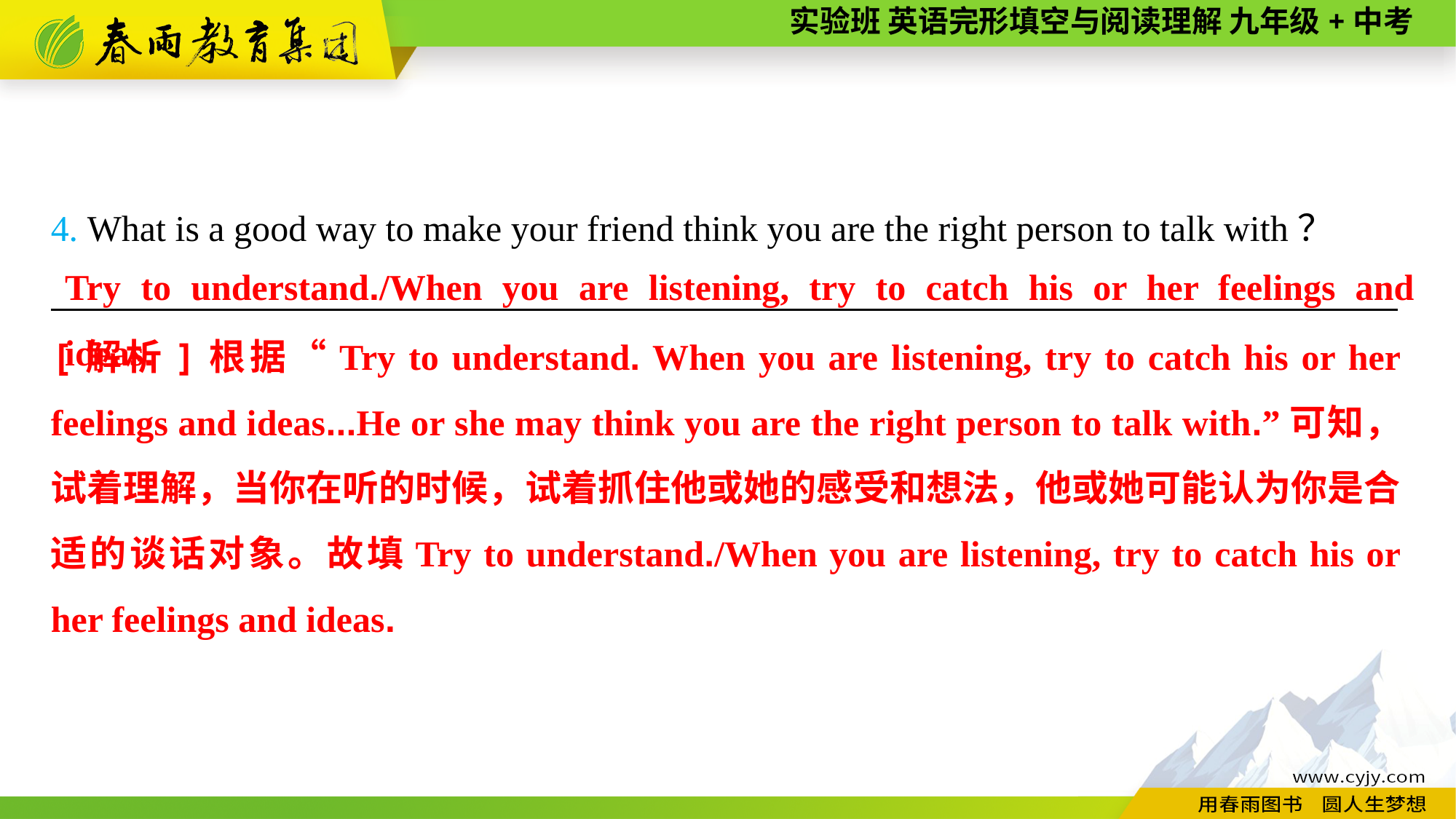

4. What is a good way to make your friend think you are the right person to talk with？
__________________________________________________________________________
Try to understand./When you are listening, try to catch his or her feelings and ideas.
[解析]根据“Try to understand. When you are listening, try to catch his or her feelings and ideas...He or she may think you are the right person to talk with.”可知，试着理解，当你在听的时候，试着抓住他或她的感受和想法，他或她可能认为你是合适的谈话对象。故填Try to understand./When you are listening, try to catch his or her feelings and ideas.